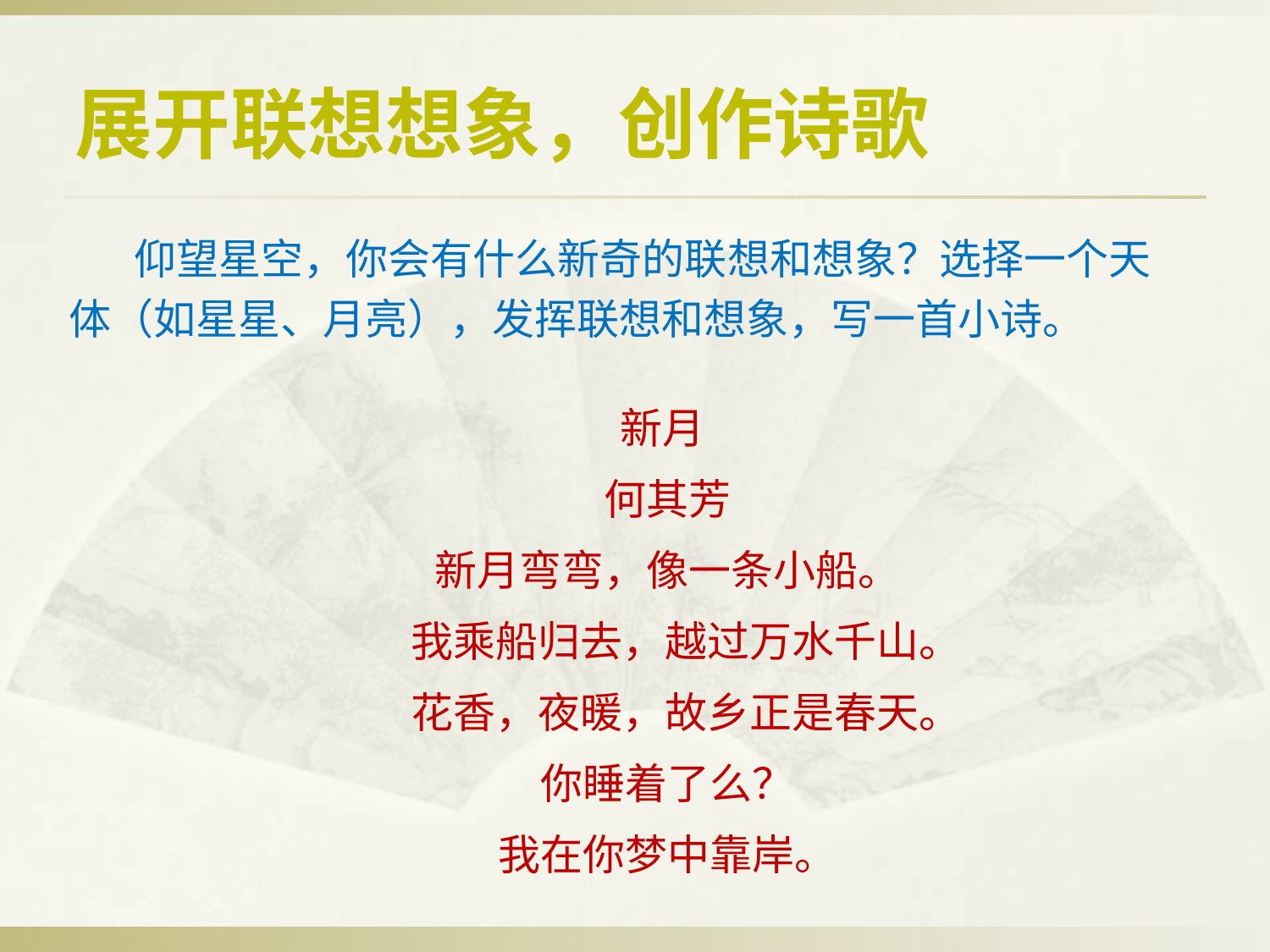

展开联想想象，创作诗歌
     仰望星空，你会有什么新奇的联想和想象？选择一个天体（如星星、月亮），发挥联想和想象，写一首小诗。
新月
何其芳
新月弯弯，像一条小船。
    我乘船归去，越过万水千山。
    花香，夜暖，故乡正是春天。
你睡着了么？
我在你梦中靠岸。